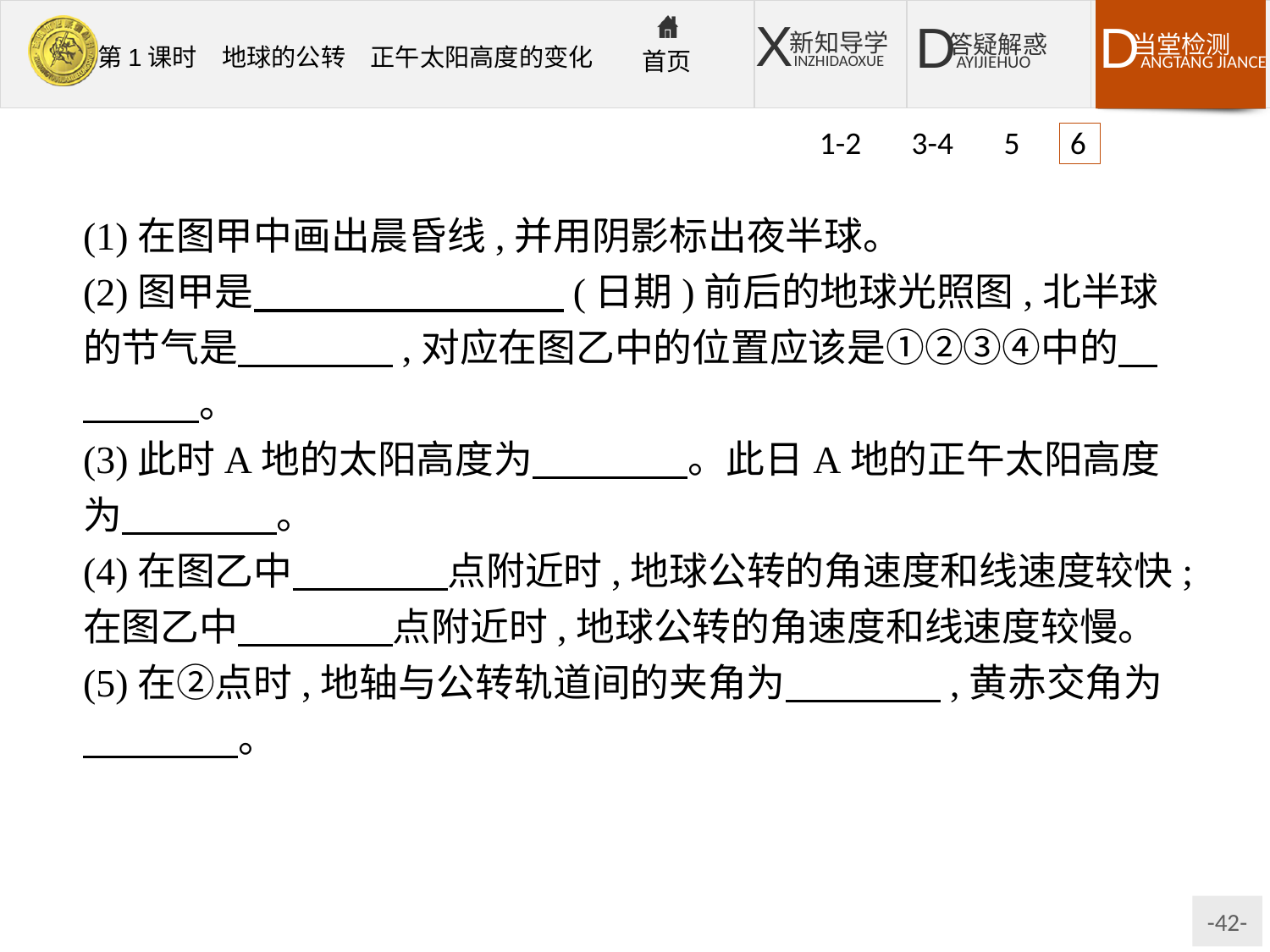

1-2       3-4       5       6

(1)在图甲中画出晨昏线,并用阴影标出夜半球。
(2)图甲是　　　　　　　　(日期)前后的地球光照图,北半球的节气是　　　　,对应在图乙中的位置应该是①②③④中的　　　　。
(3)此时A地的太阳高度为　　　　。此日A地的正午太阳高度为　　　　。
(4)在图乙中　　　　点附近时,地球公转的角速度和线速度较快;在图乙中　　　　点附近时,地球公转的角速度和线速度较慢。
(5)在②点时,地轴与公转轨道间的夹角为　　　　,黄赤交角为　　　　。